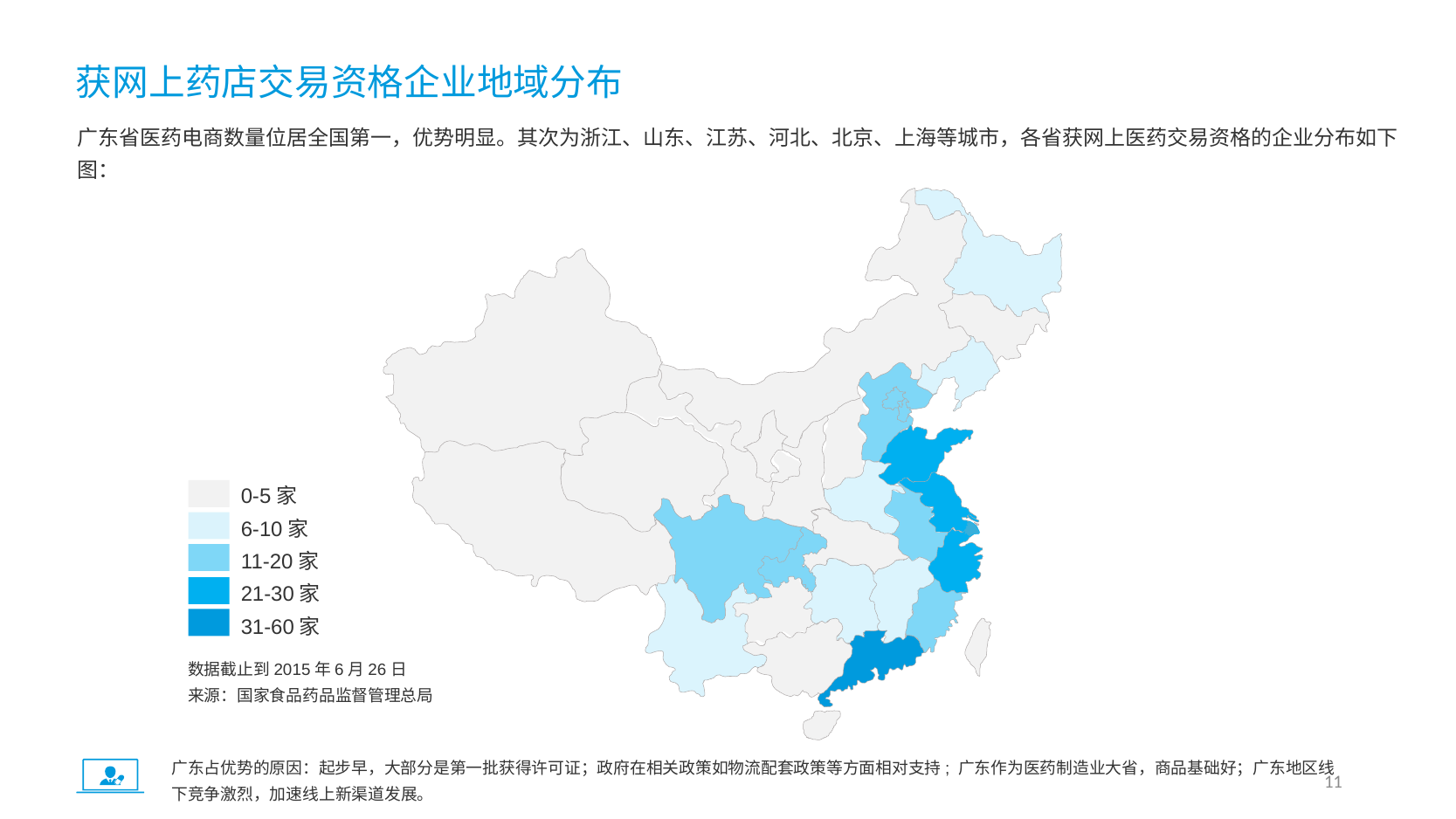

获网上药店交易资格企业地域分布
广东省医药电商数量位居全国第一，优势明显。其次为浙江、山东、江苏、河北、北京、上海等城市，各省获网上医药交易资格的企业分布如下图：

0-5家
6-10家
11-20家
21-30家
31-60家

数据截止到2015年6月26日
来源：国家食品药品监督管理总局
广东占优势的原因：起步早，大部分是第一批获得许可证；政府在相关政策如物流配套政策等方面相对支持; 广东作为医药制造业大省，商品基础好；广东地区线下竞争激烈，加速线上新渠道发展。
11